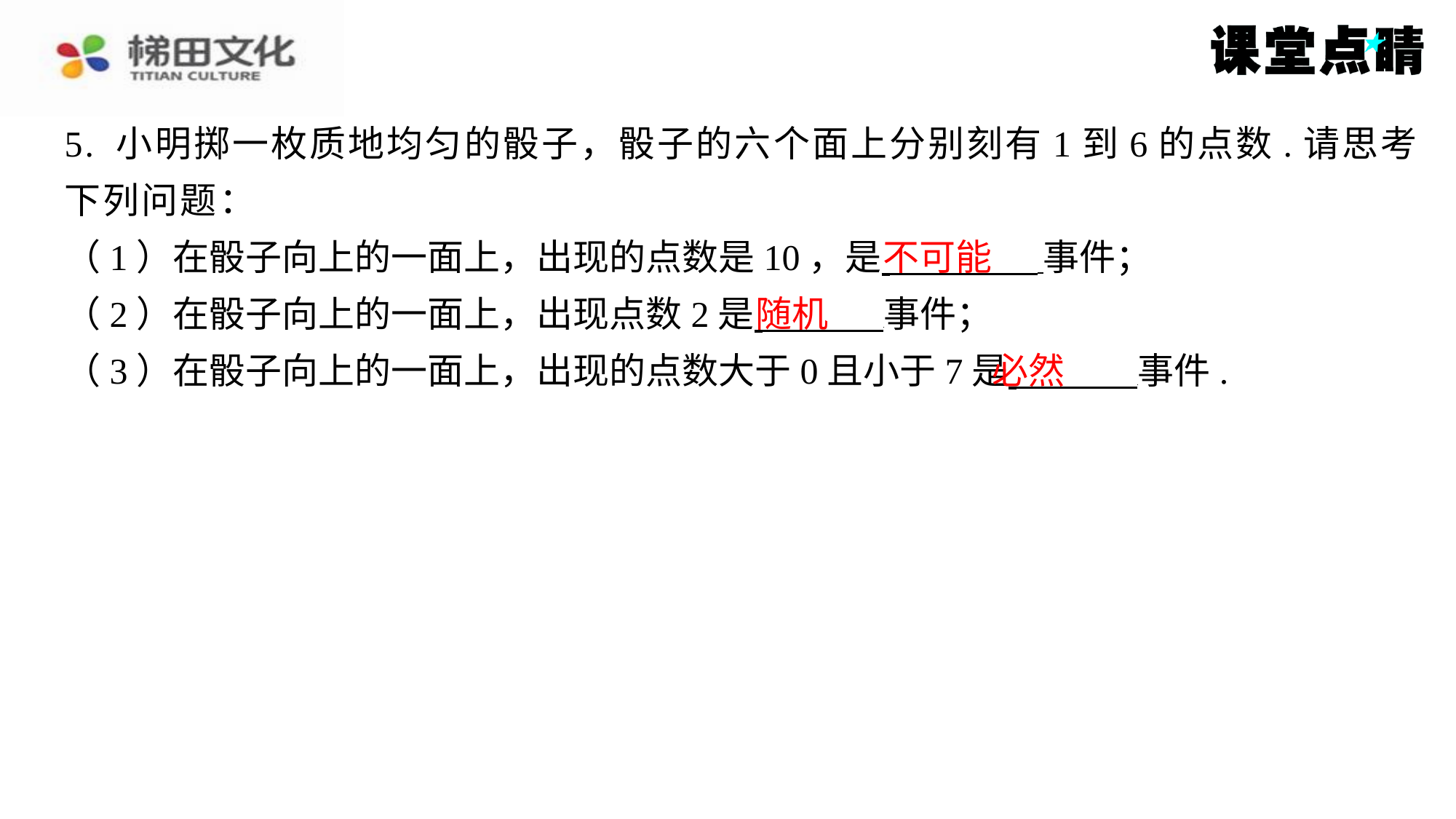

5. 小明掷一枚质地均匀的骰子，骰子的六个面上分别刻有1到6的点数.请思考
下列问题：
（1）在骰子向上的一面上，出现的点数是10，是                        事件；
（2）在骰子向上的一面上，出现点数2是                    事件；
（3）在骰子向上的一面上，出现的点数大于0且小于7是                    事件.
不可能
随机
必然